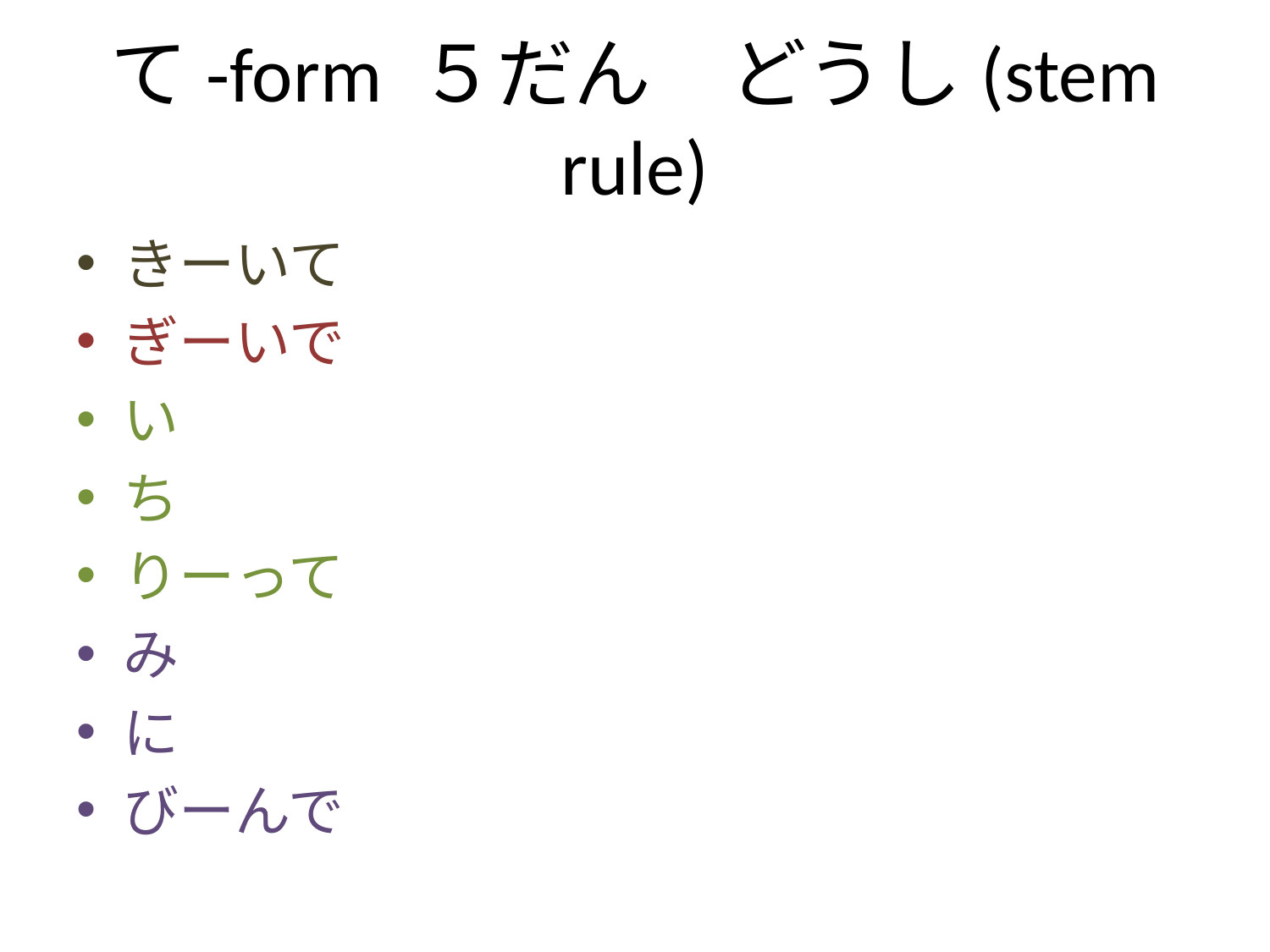

# て-form ５だん　どうし(stem rule)
きーいて
ぎーいで
い
ち
りーって
み
に
びーんで